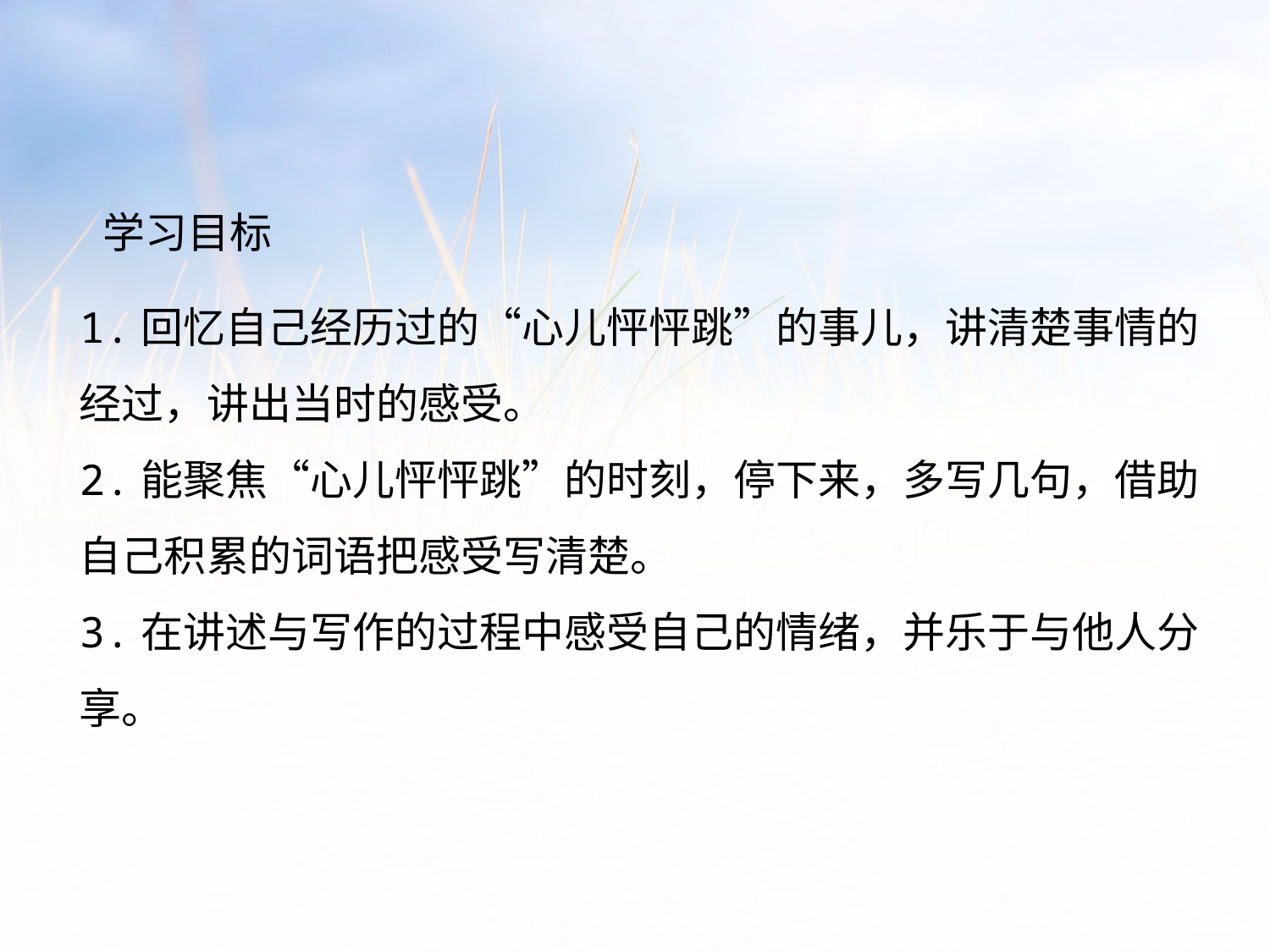

学习目标
1.回忆自己经历过的“心儿怦怦跳”的事儿，讲清楚事情的经过，讲出当时的感受。
2.能聚焦“心儿怦怦跳”的时刻，停下来，多写几句，借助自己积累的词语把感受写清楚。
3.在讲述与写作的过程中感受自己的情绪，并乐于与他人分享。